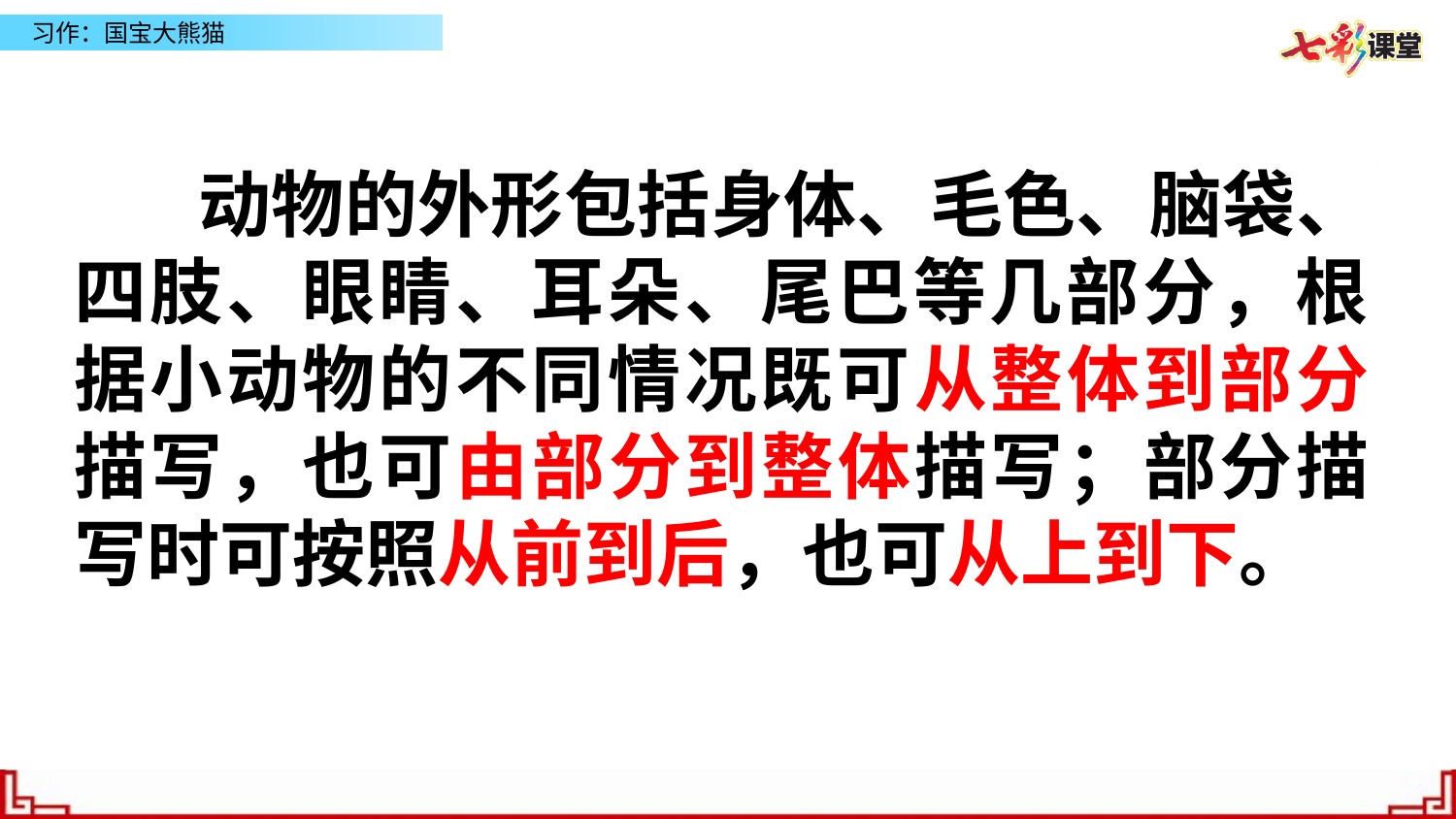

动物的外形包括身体、毛色、脑袋、四肢、眼睛、耳朵、尾巴等几部分，根据小动物的不同情况既可从整体到部分描写，也可由部分到整体描写；部分描写时可按照从前到后，也可从上到下。